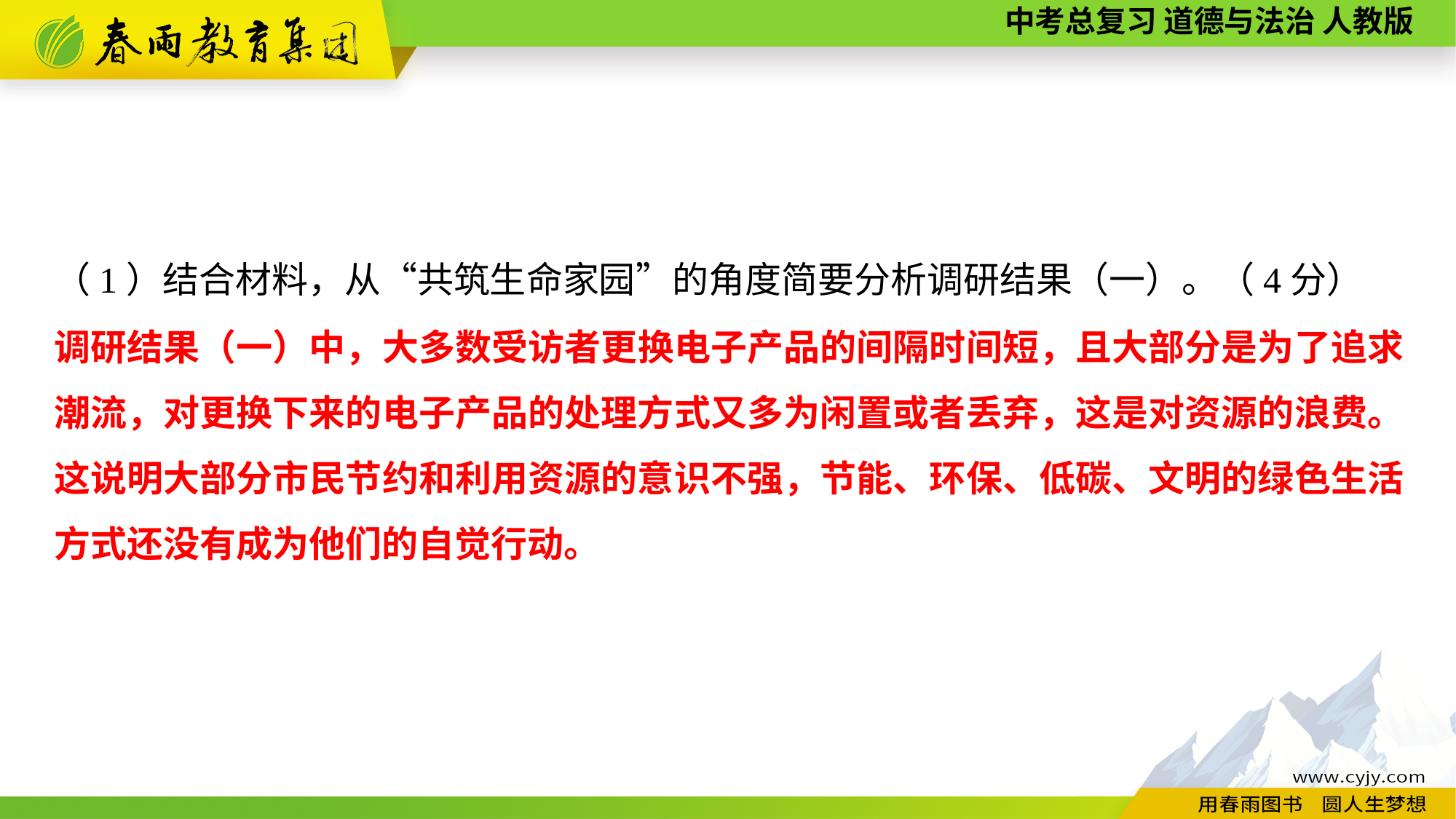

（1）结合材料，从“共筑生命家园”的角度简要分析调研结果（一）。（4分）
调研结果（一）中，大多数受访者更换电子产品的间隔时间短，且大部分是为了追求潮流，对更换下来的电子产品的处理方式又多为闲置或者丢弃，这是对资源的浪费。这说明大部分市民节约和利用资源的意识不强，节能、环保、低碳、文明的绿色生活方式还没有成为他们的自觉行动。